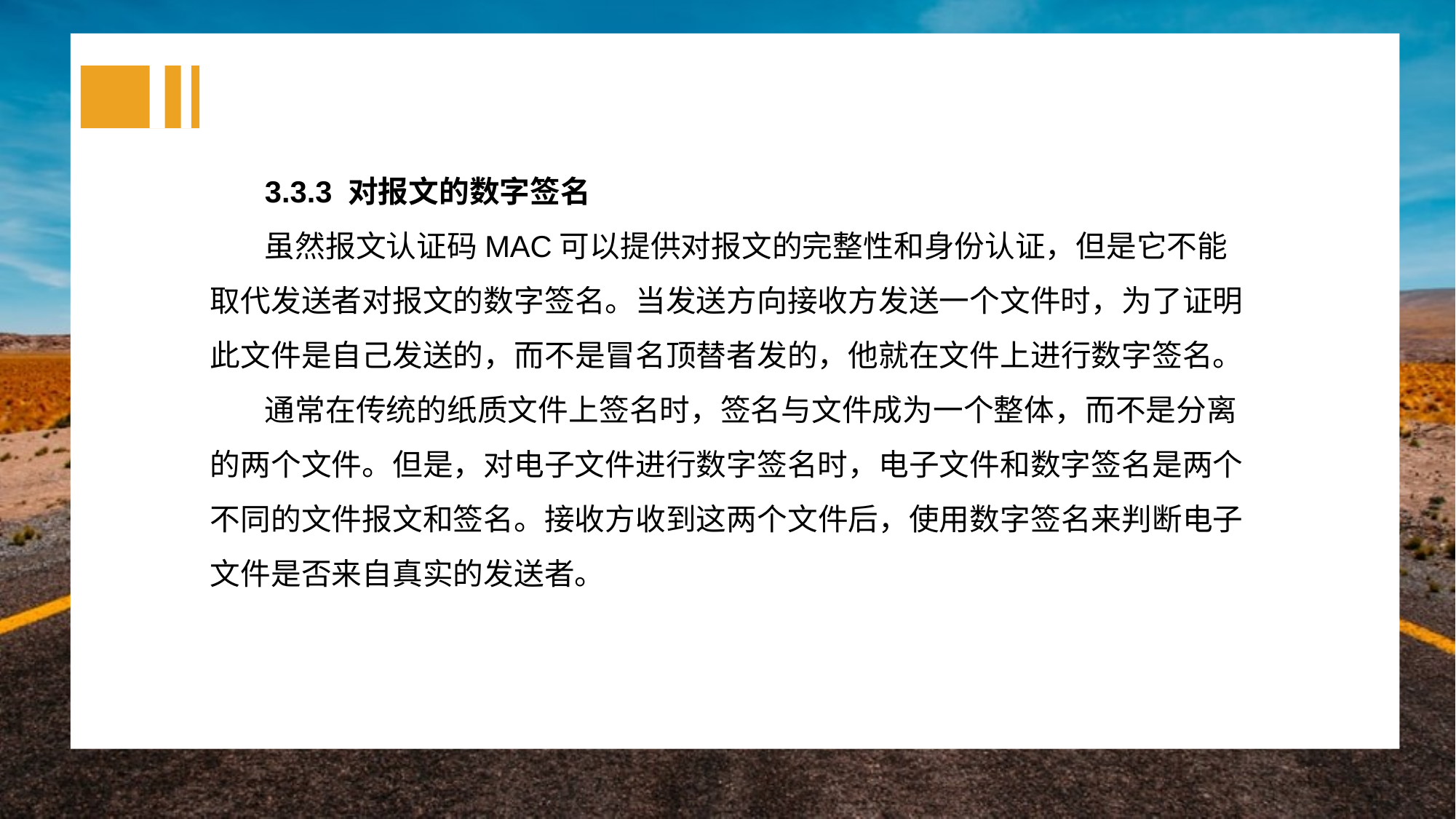

3.3.3 对报文的数字签名
虽然报文认证码MAC可以提供对报文的完整性和身份认证，但是它不能取代发送者对报文的数字签名。当发送方向接收方发送一个文件时，为了证明此文件是自己发送的，而不是冒名顶替者发的，他就在文件上进行数字签名。
通常在传统的纸质文件上签名时，签名与文件成为一个整体，而不是分离的两个文件。但是，对电子文件进行数字签名时，电子文件和数字签名是两个不同的文件报文和签名。接收方收到这两个文件后，使用数字签名来判断电子文件是否来自真实的发送者。